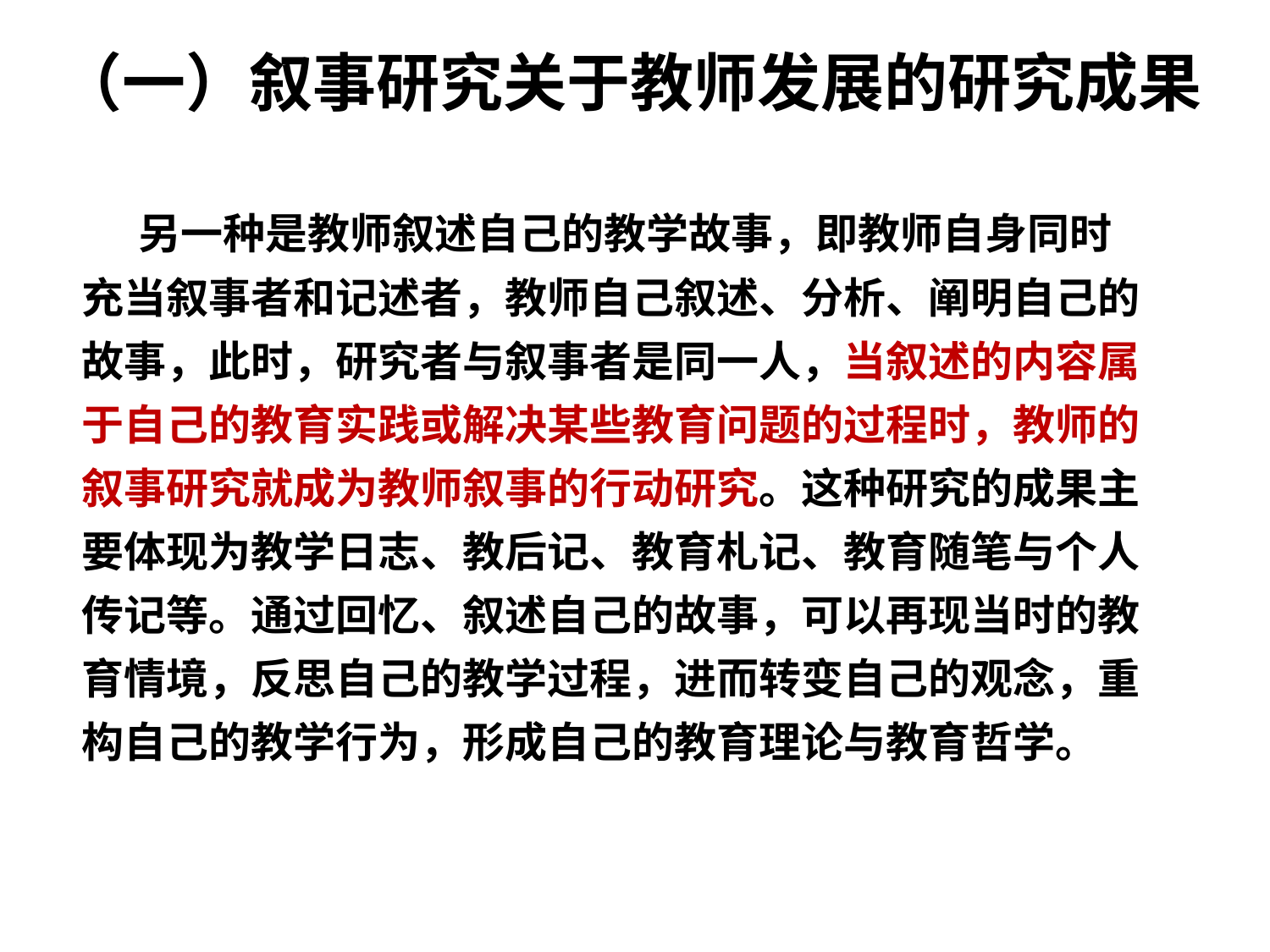

（一）叙事研究关于教师发展的研究成果
    另一种是教师叙述自己的教学故事，即教师自身同时充当叙事者和记述者，教师自己叙述、分析、阐明自己的故事，此时，研究者与叙事者是同一人，当叙述的内容属于自己的教育实践或解决某些教育问题的过程时，教师的叙事研究就成为教师叙事的行动研究。这种研究的成果主要体现为教学日志、教后记、教育札记、教育随笔与个人传记等。通过回忆、叙述自己的故事，可以再现当时的教育情境，反思自己的教学过程，进而转变自己的观念，重构自己的教学行为，形成自己的教育理论与教育哲学。